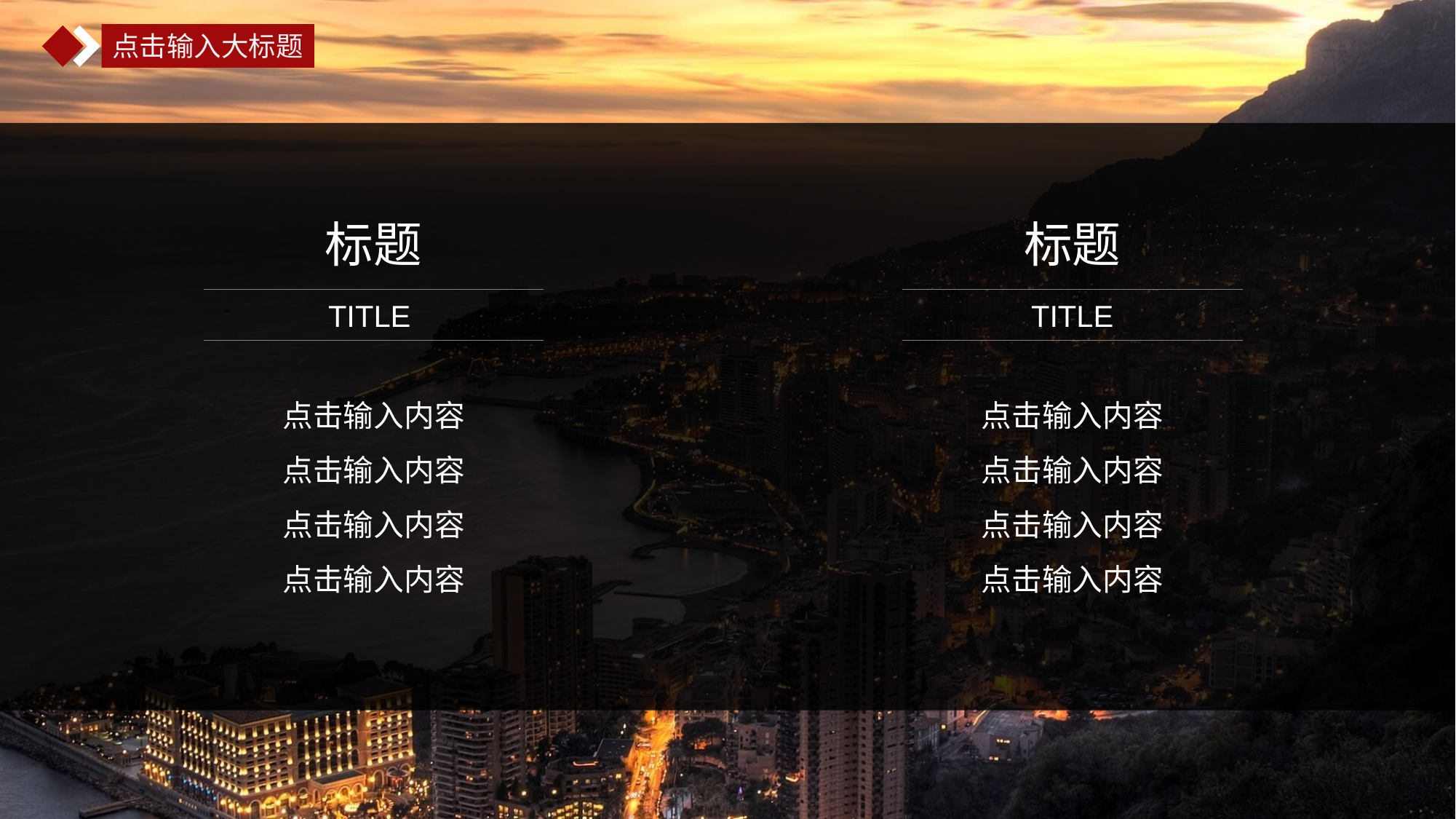

点击输入大标题

标题
标题
TITLE
TITLE
点击输入内容
点击输入内容
点击输入内容
点击输入内容
点击输入内容
点击输入内容
点击输入内容
点击输入内容